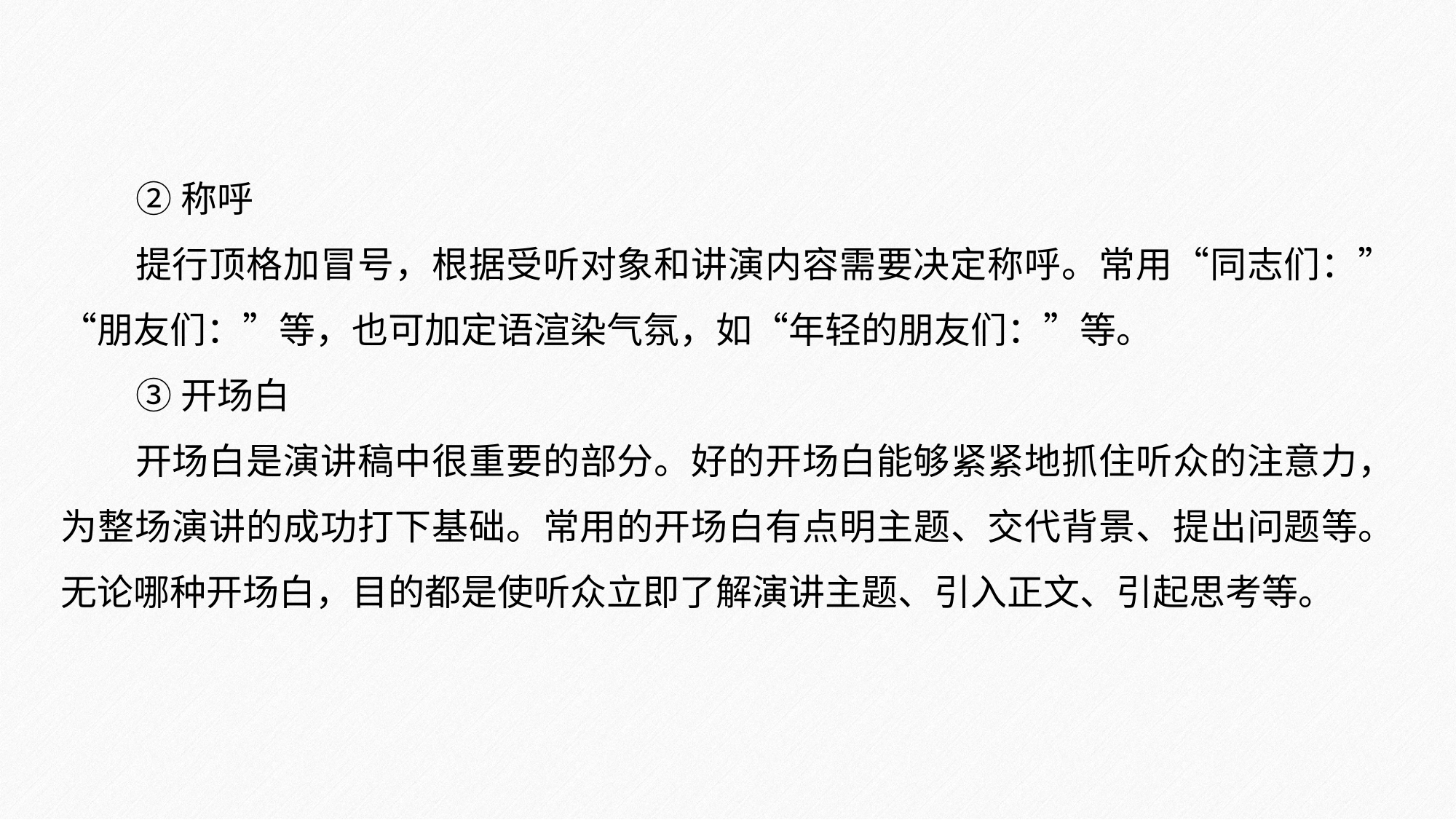

②称呼
提行顶格加冒号，根据受听对象和讲演内容需要决定称呼。常用“同志们：”“朋友们：”等，也可加定语渲染气氛，如“年轻的朋友们：”等。
③开场白
开场白是演讲稿中很重要的部分。好的开场白能够紧紧地抓住听众的注意力，为整场演讲的成功打下基础。常用的开场白有点明主题、交代背景、提出问题等。无论哪种开场白，目的都是使听众立即了解演讲主题、引入正文、引起思考等。